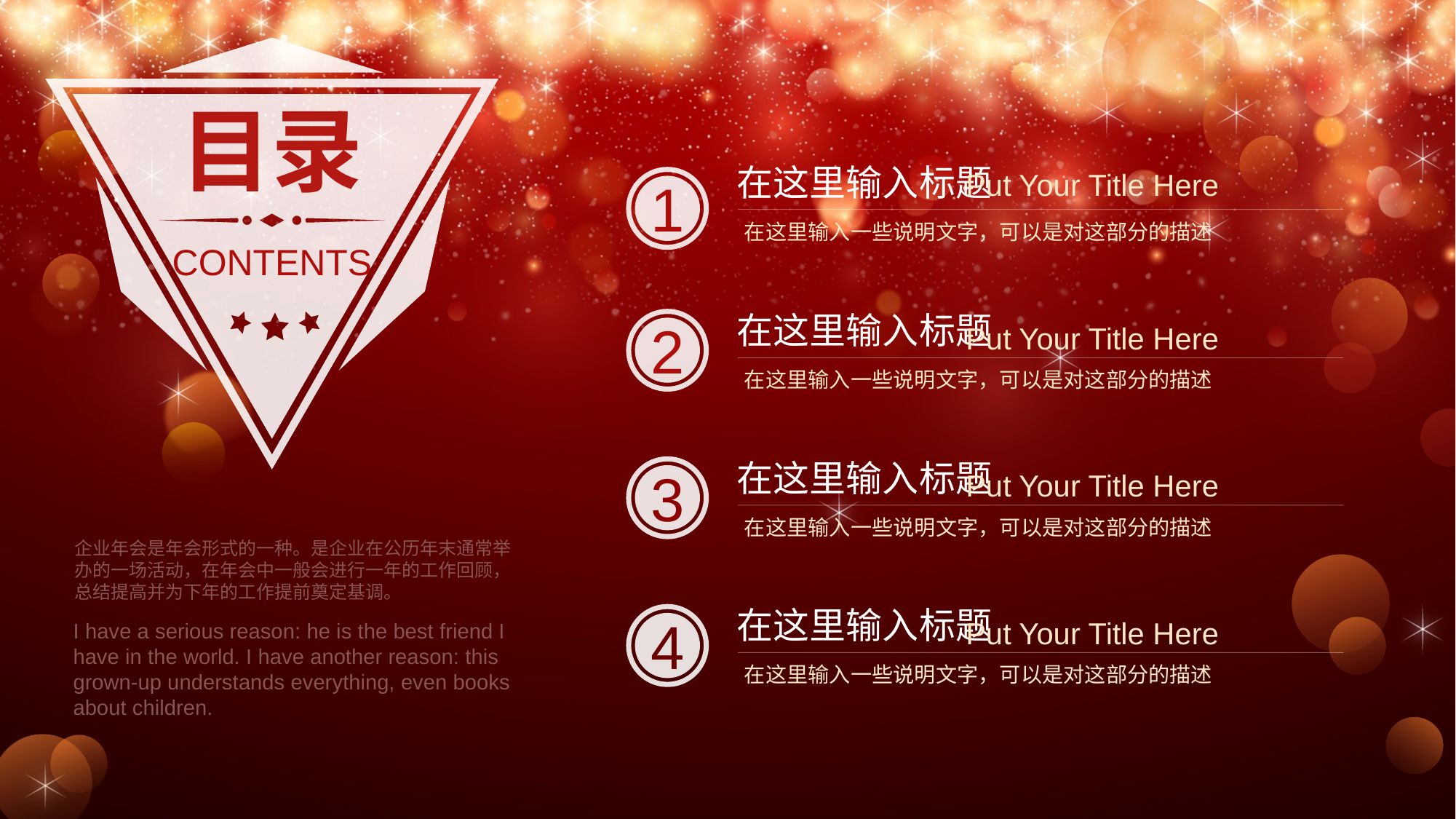

目录
CONTENTS

在这里输入标题
Put Your Title Here
在这里输入一些说明文字，可以是对这部分的描述
1

在这里输入标题
Put Your Title Here
在这里输入一些说明文字，可以是对这部分的描述
2

在这里输入标题
Put Your Title Here
在这里输入一些说明文字，可以是对这部分的描述
3

企业年会是年会形式的一种。是企业在公历年末通常举办的一场活动，在年会中一般会进行一年的工作回顾，总结提高并为下年的工作提前奠定基调。
在这里输入标题
Put Your Title Here
在这里输入一些说明文字，可以是对这部分的描述
4

I have a serious reason: he is the best friend I have in the world. I have another reason: this grown-up understands everything, even books about children.